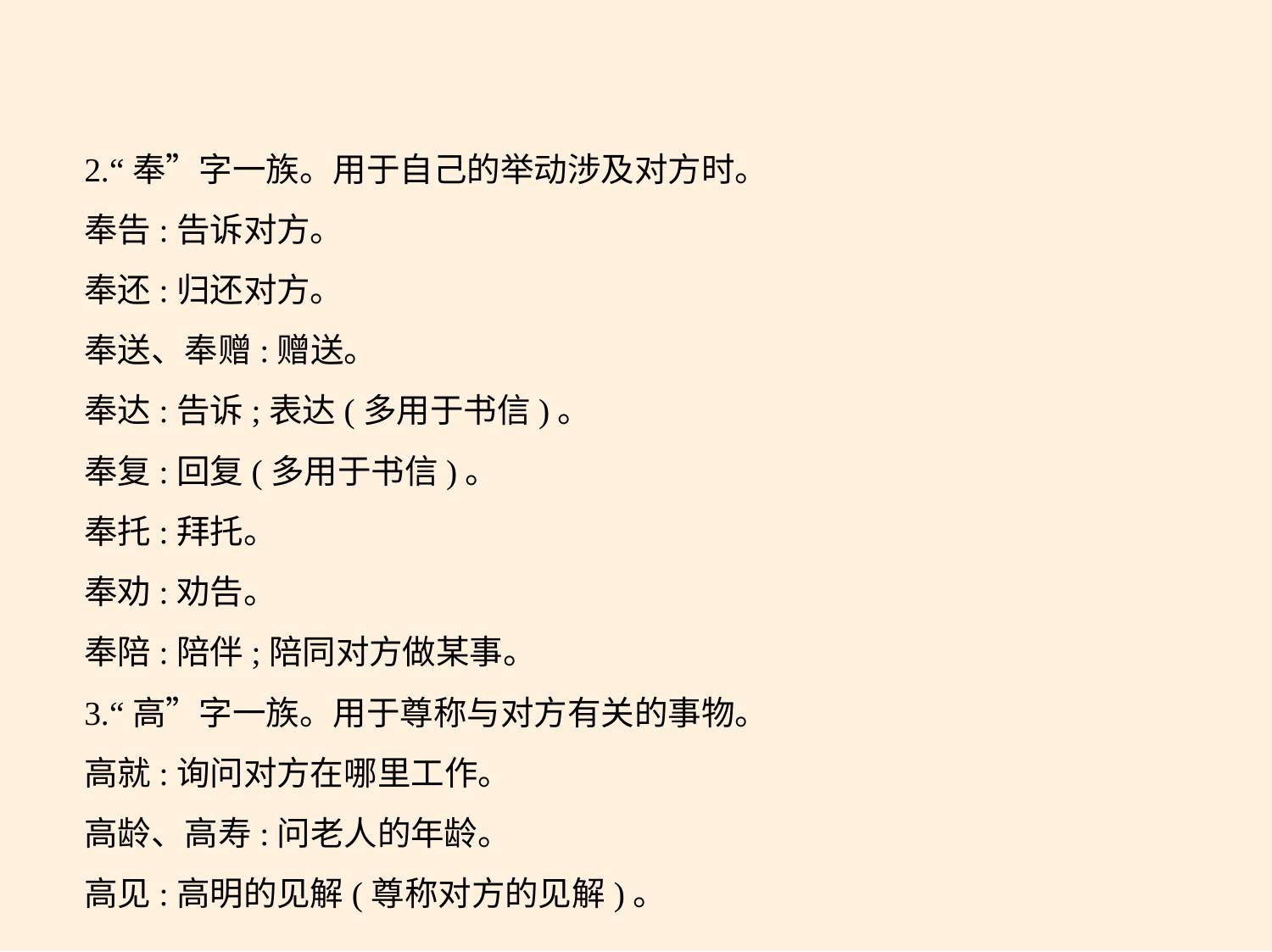

2.“奉”字一族。用于自己的举动涉及对方时。
奉告:告诉对方。
奉还:归还对方。
奉送、奉赠:赠送。
奉达:告诉;表达(多用于书信)。
奉复:回复(多用于书信)。
奉托:拜托。
奉劝:劝告。
奉陪:陪伴;陪同对方做某事。
3.“高”字一族。用于尊称与对方有关的事物。
高就:询问对方在哪里工作。
高龄、高寿:问老人的年龄。
高见:高明的见解(尊称对方的见解)。